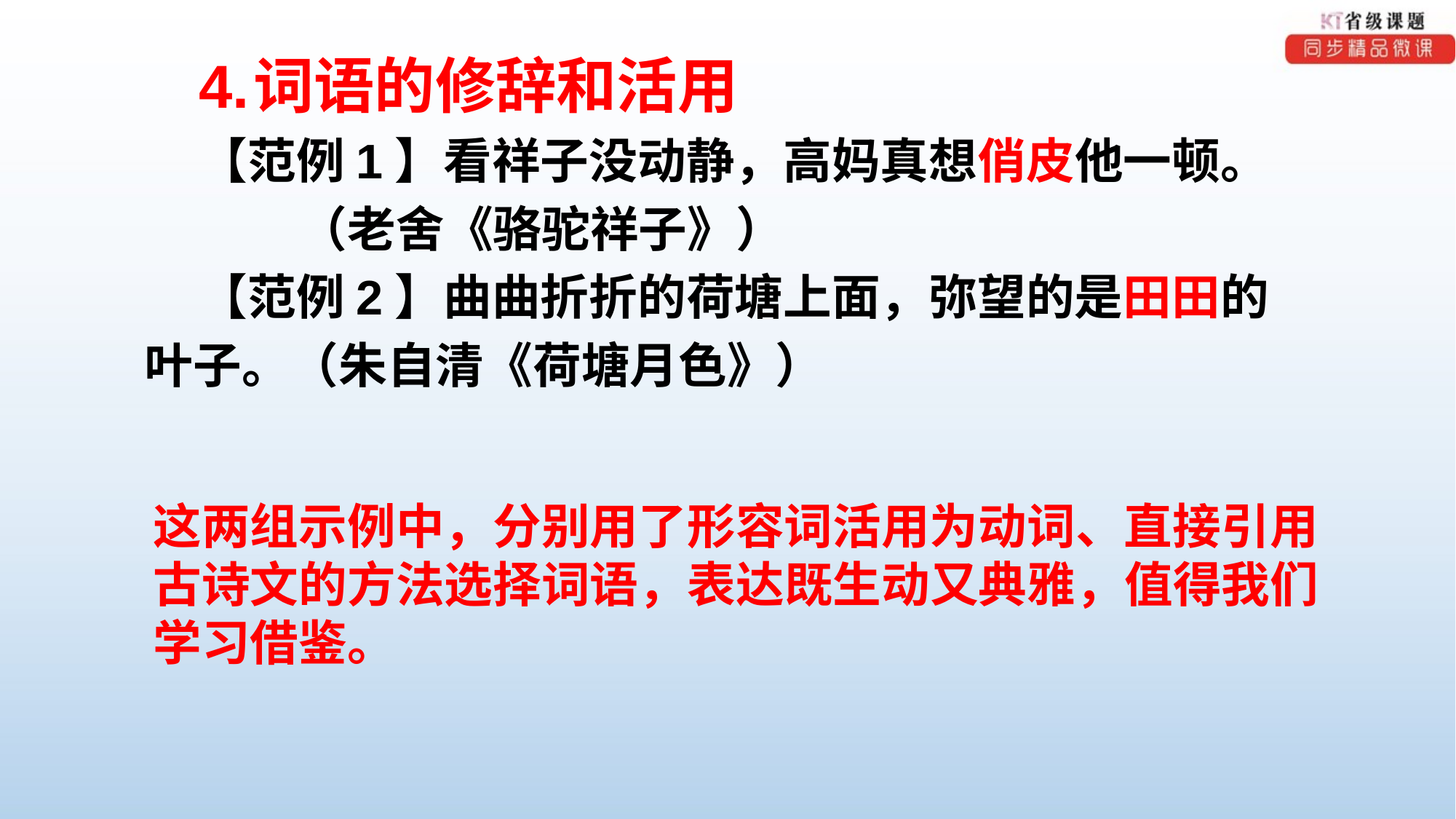

4.	词语的修辞和活用
【范例1】看祥子没动静，高妈真想俏皮他一顿。               （老舍《骆驼祥子》）
【范例2】曲曲折折的荷塘上面，弥望的是田田的叶子。（朱自清《荷塘月色》）

这两组示例中，分别用了形容词活用为动词、直接引用古诗文的方法选择词语，表达既生动又典雅，值得我们学习借鉴。